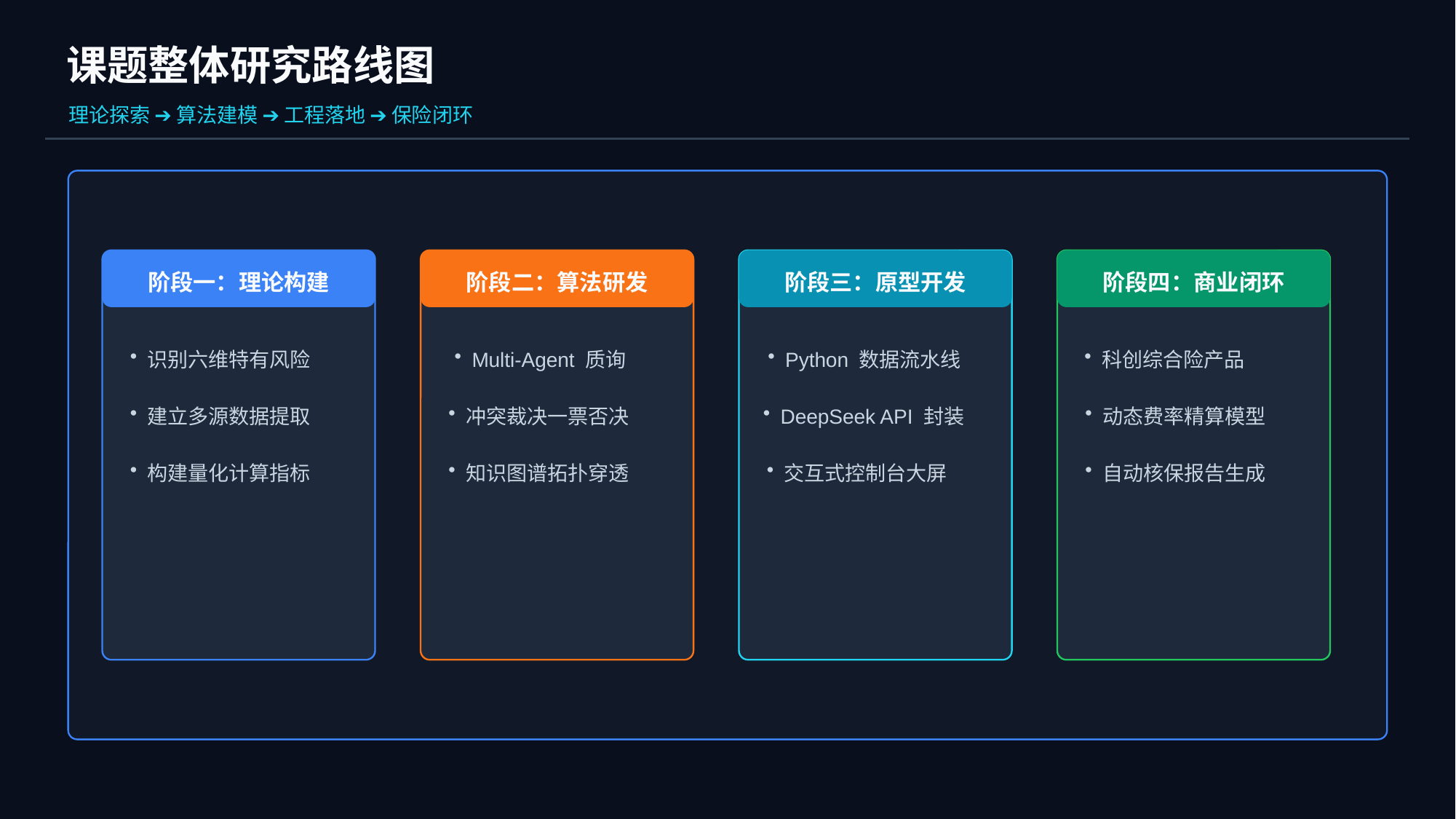

课题整体研究路线图
理论探索 ➔ 算法建模 ➔ 工程落地 ➔ 保险闭环

阶段一：理论构建
阶段二：算法研发
阶段三：原型开发
阶段四：商业闭环
识别六维特有风险
Multi-Agent 质询
Python 数据流水线
科创综合险产品
建立多源数据提取
冲突裁决一票否决
DeepSeek API 封装
动态费率精算模型
构建量化计算指标
知识图谱拓扑穿透
交互式控制台大屏
自动核保报告生成